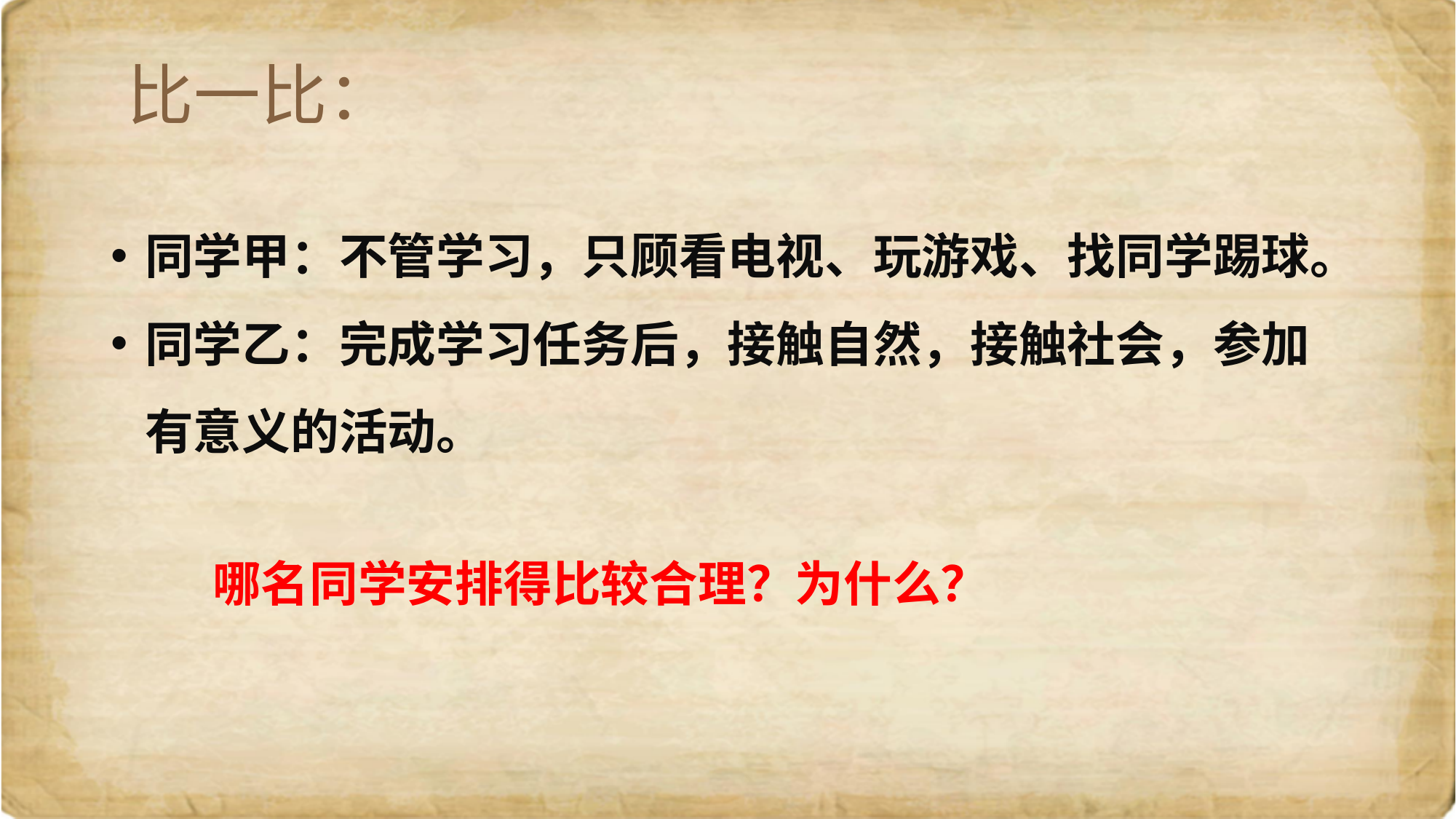

比一比：
同学甲：不管学习，只顾看电视、玩游戏、找同学踢球。
同学乙：完成学习任务后，接触自然，接触社会，参加有意义的活动。
哪名同学安排得比较合理？为什么？